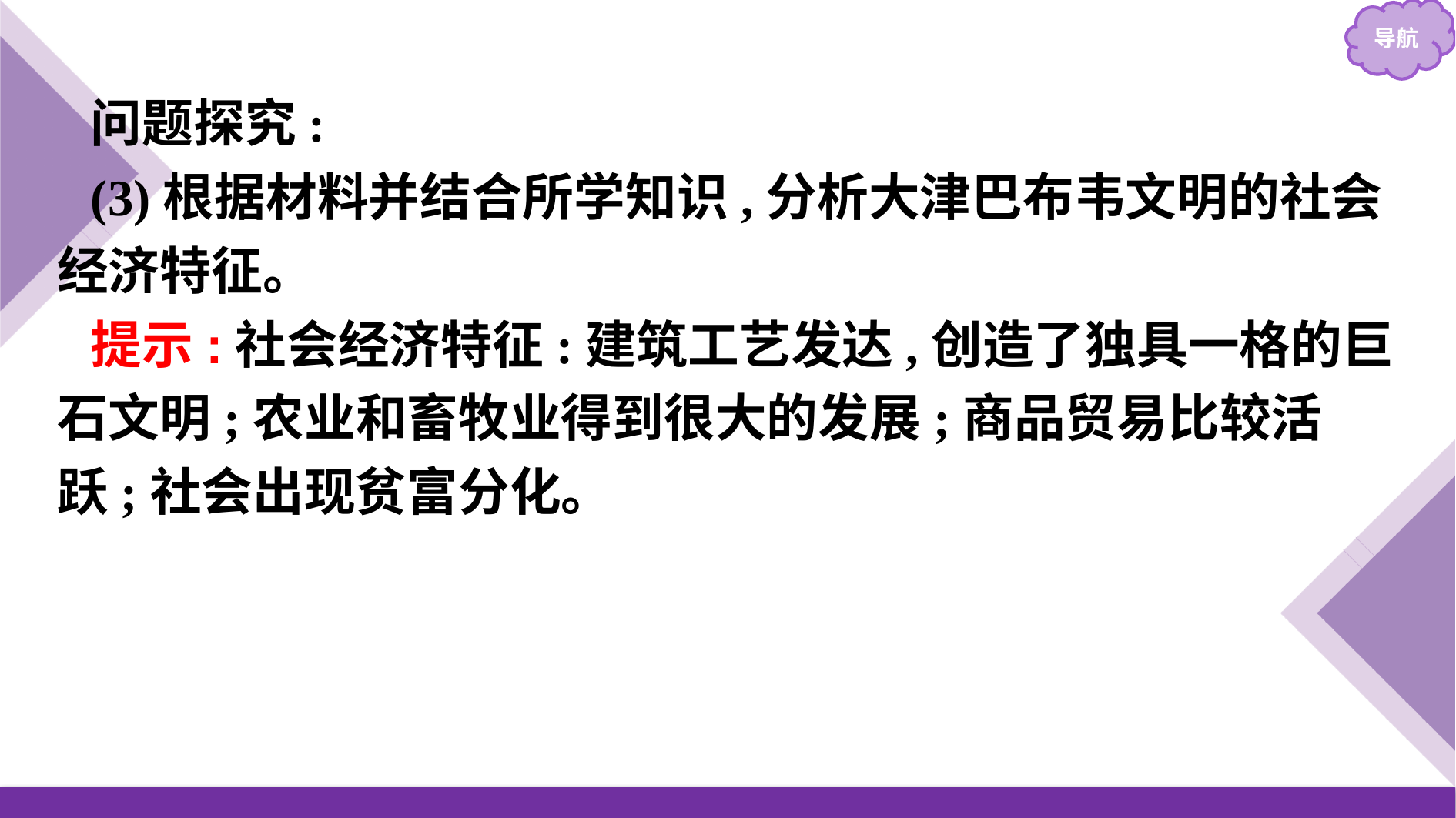

问题探究:
(3)根据材料并结合所学知识,分析大津巴布韦文明的社会经济特征。
提示:社会经济特征:建筑工艺发达,创造了独具一格的巨石文明;农业和畜牧业得到很大的发展;商品贸易比较活跃;社会出现贫富分化。